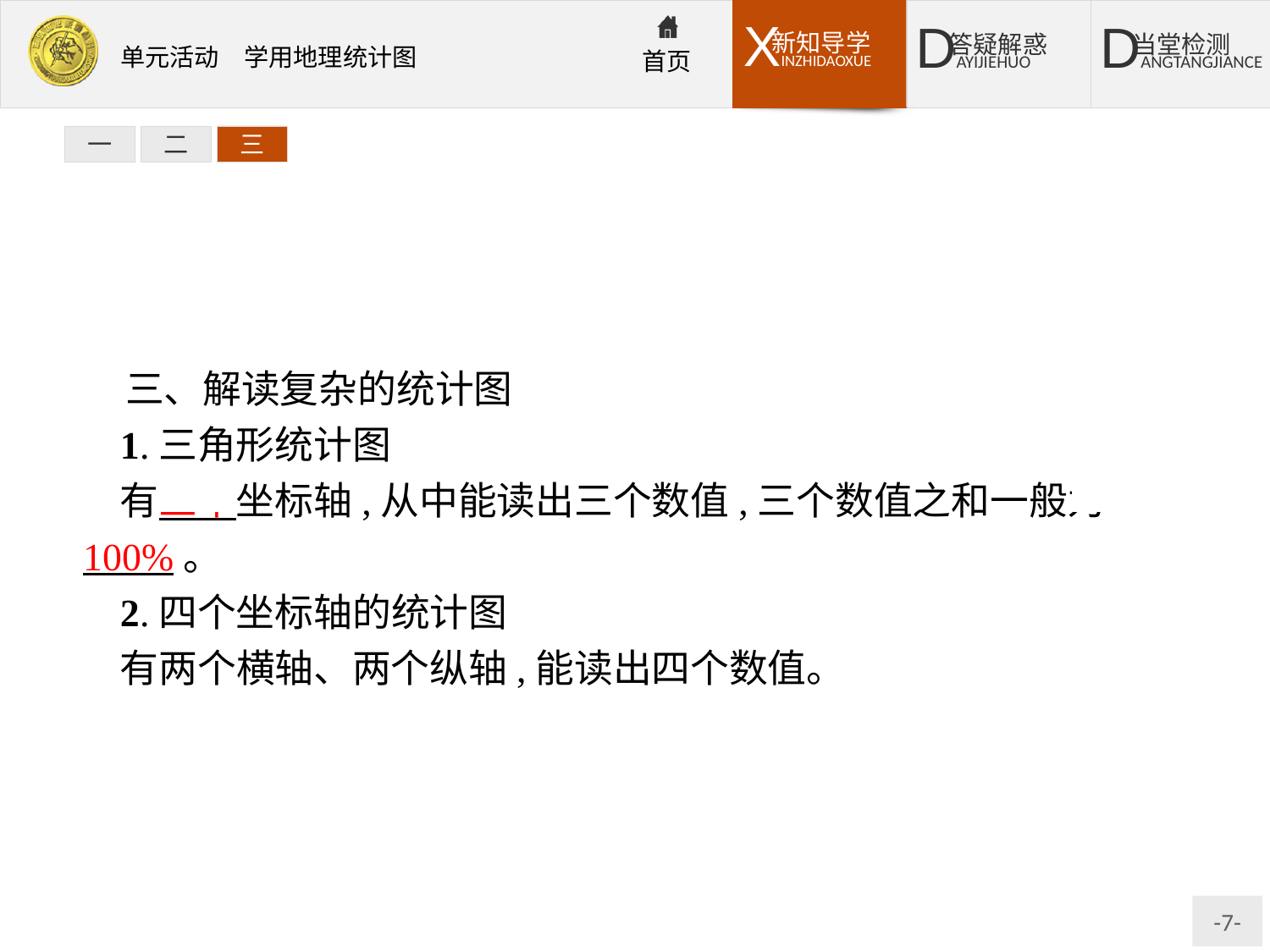

一
二
三
三、解读复杂的统计图
1.三角形统计图
有三个坐标轴,从中能读出三个数值,三个数值之和一般为100%。
2.四个坐标轴的统计图
有两个横轴、两个纵轴,能读出四个数值。